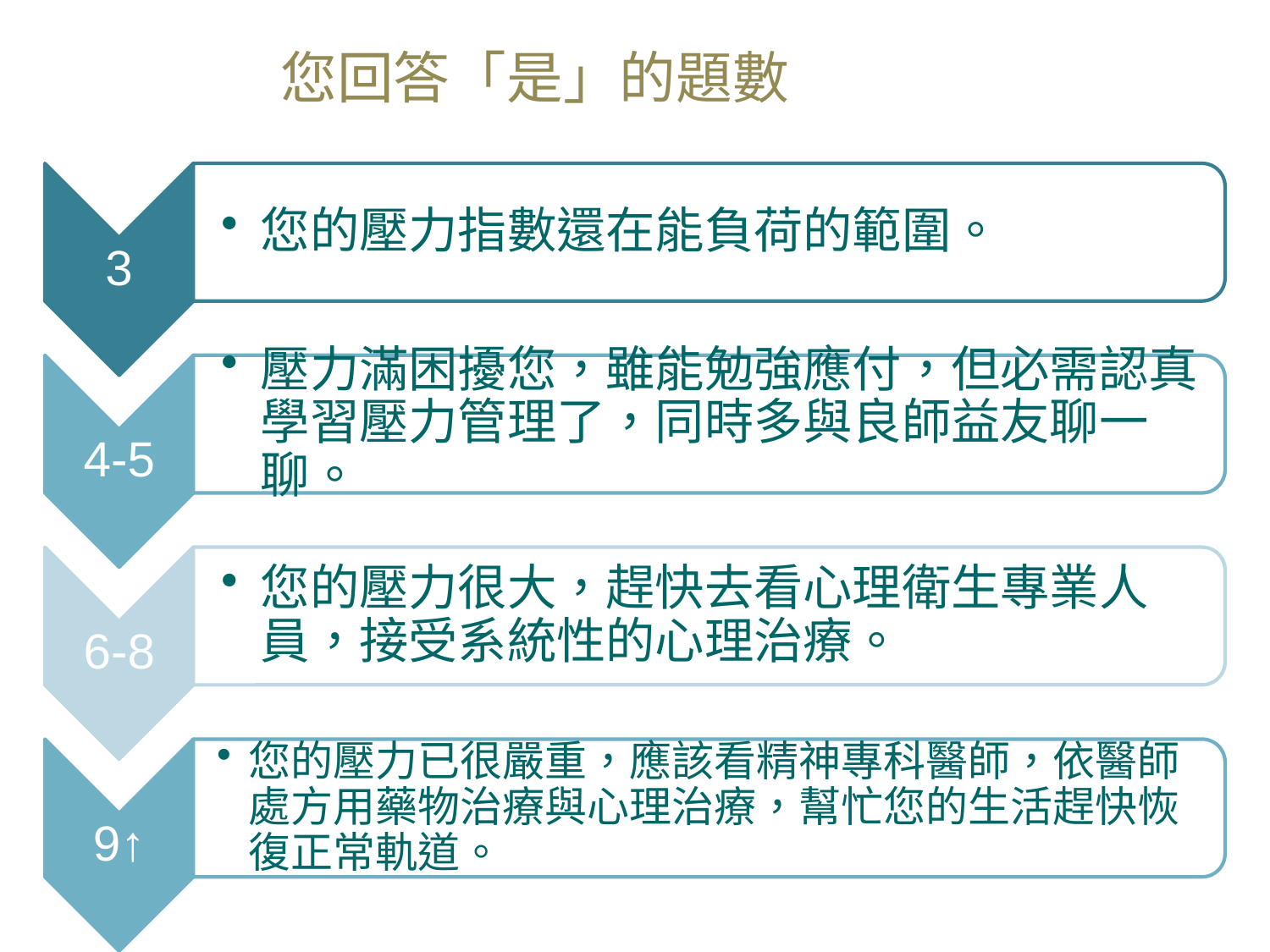

# 您回答「是」的題數
3
您的壓力指數還在能負荷的範圍。
4-5
壓力滿困擾您，雖能勉強應付，但必需認真學習壓力管理了，同時多與良師益友聊一聊。
6-8
您的壓力很大，趕快去看心理衛生專業人員，接受系統性的心理治療。
9↑
您的壓力已很嚴重，應該看精神專科醫師，依醫師處方用藥物治療與心理治療，幫忙您的生活趕快恢復正常軌道。